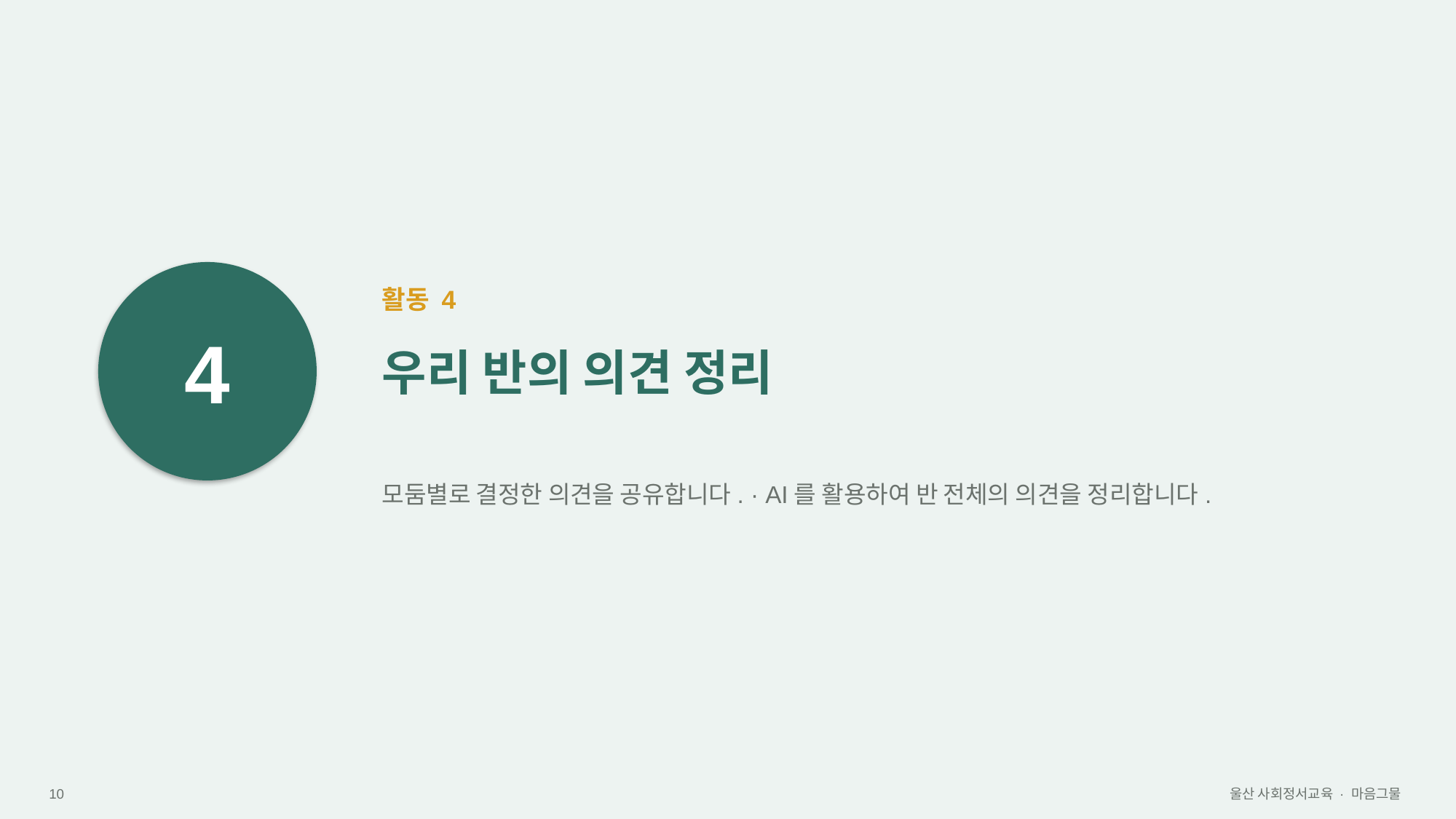

4
활동 4
우리 반의 의견 정리
모둠별로 결정한 의견을 공유합니다. · AI를 활용하여 반 전체의 의견을 정리합니다.
10
울산 사회정서교육 · 마음그물